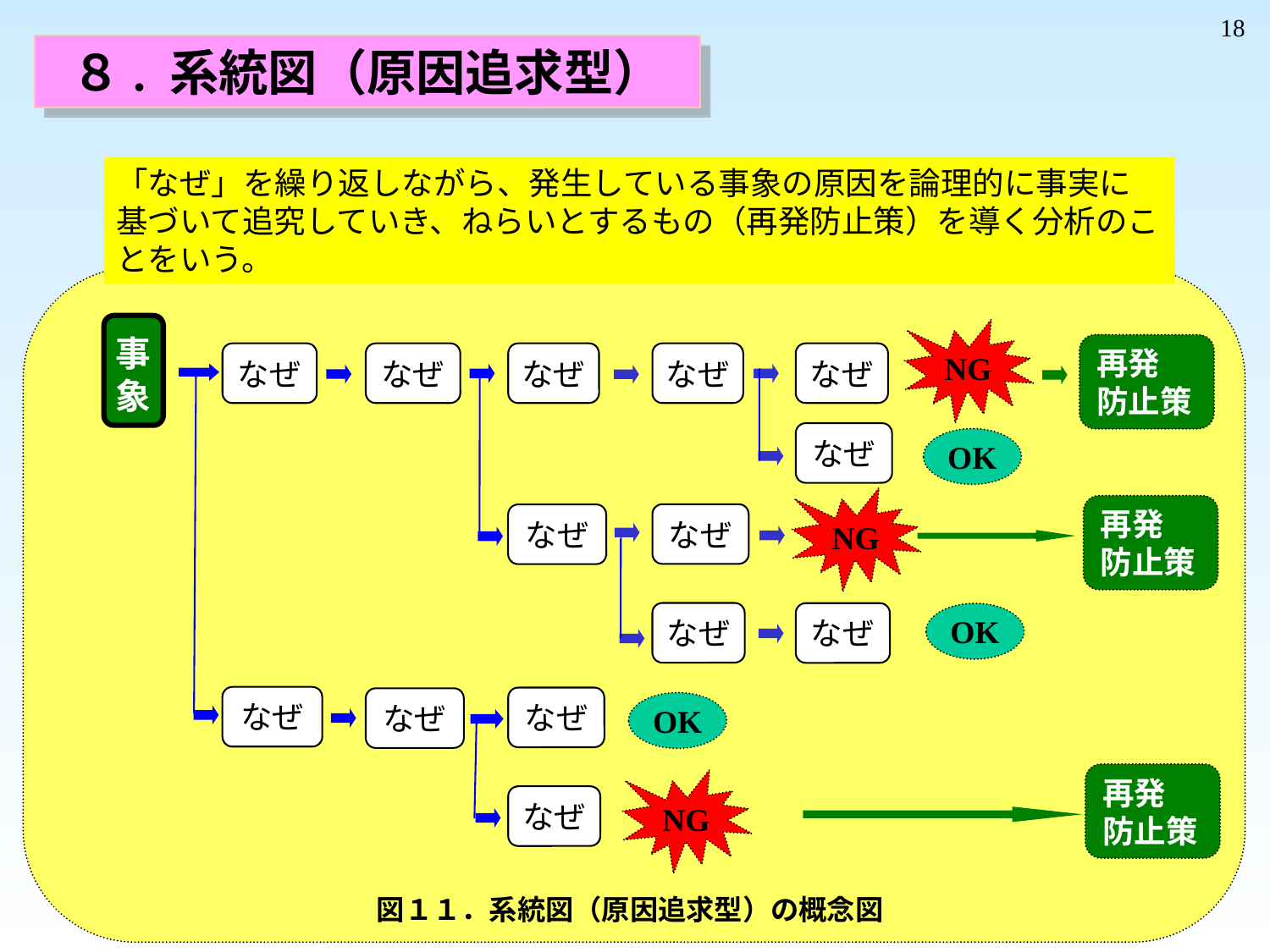

18
８. 系統図（原因追求型）
「なぜ」を繰り返しながら、発生している事象の原因を論理的に事実に基づいて追究していき、ねらいとするもの（再発防止策）を導く分析のことをいう。

事
象
NG
再発
防止策
なぜ
なぜ
なぜ
なぜ
なぜ

なぜ
OK

NG
再発
防止策
なぜ
なぜ

なぜ
なぜ
OK

なぜ
なぜ
なぜ
OK

再発
防止策
NG
なぜ

図１１．系統図（原因追求型）の概念図